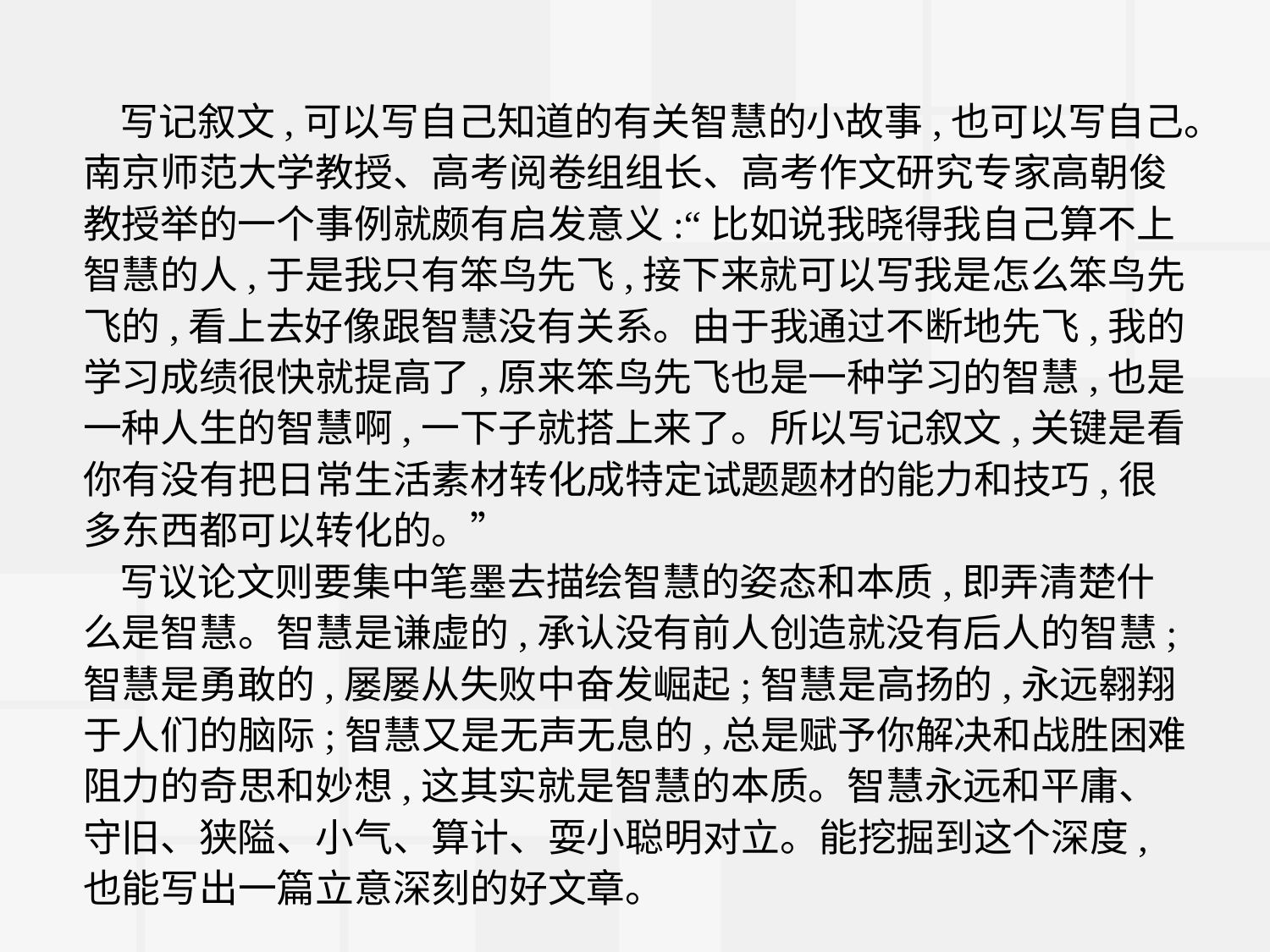

写记叙文,可以写自己知道的有关智慧的小故事,也可以写自己。南京师范大学教授、高考阅卷组组长、高考作文研究专家高朝俊教授举的一个事例就颇有启发意义:“比如说我晓得我自己算不上智慧的人,于是我只有笨鸟先飞,接下来就可以写我是怎么笨鸟先飞的,看上去好像跟智慧没有关系。由于我通过不断地先飞,我的学习成绩很快就提高了,原来笨鸟先飞也是一种学习的智慧,也是一种人生的智慧啊,一下子就搭上来了。所以写记叙文,关键是看你有没有把日常生活素材转化成特定试题题材的能力和技巧,很多东西都可以转化的。”
写议论文则要集中笔墨去描绘智慧的姿态和本质,即弄清楚什么是智慧。智慧是谦虚的,承认没有前人创造就没有后人的智慧;智慧是勇敢的,屡屡从失败中奋发崛起;智慧是高扬的,永远翱翔于人们的脑际;智慧又是无声无息的,总是赋予你解决和战胜困难阻力的奇思和妙想,这其实就是智慧的本质。智慧永远和平庸、守旧、狭隘、小气、算计、耍小聪明对立。能挖掘到这个深度,也能写出一篇立意深刻的好文章。